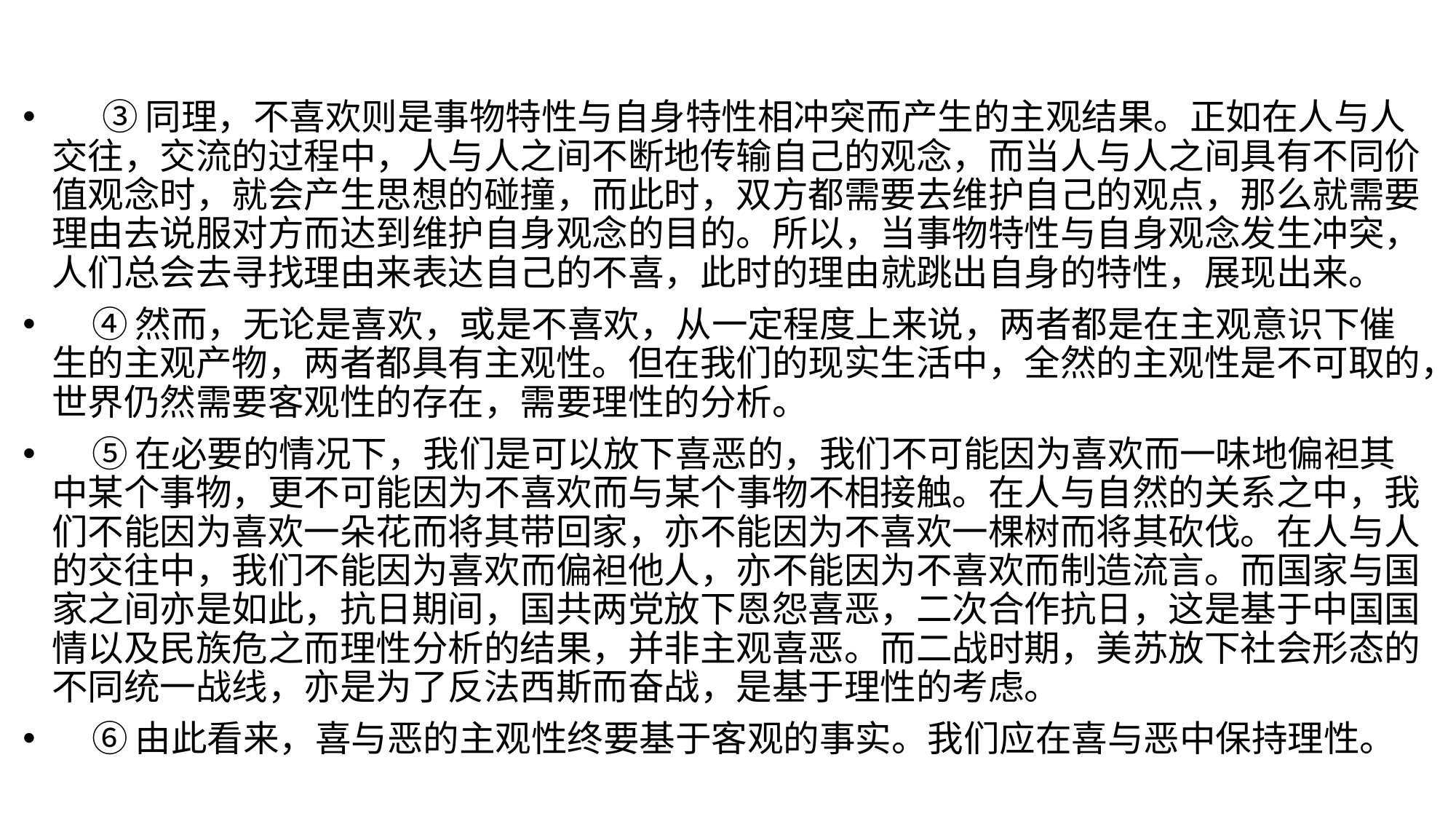

③同理，不喜欢则是事物特性与自身特性相冲突而产生的主观结果。正如在人与人交往，交流的过程中，人与人之间不断地传输自己的观念，而当人与人之间具有不同价值观念时，就会产生思想的碰撞，而此时，双方都需要去维护自己的观点，那么就需要理由去说服对方而达到维护自身观念的目的。所以，当事物特性与自身观念发生冲突，人们总会去寻找理由来表达自己的不喜，此时的理由就跳出自身的特性，展现出来。
    ④然而，无论是喜欢，或是不喜欢，从一定程度上来说，两者都是在主观意识下催生的主观产物，两者都具有主观性。但在我们的现实生活中，全然的主观性是不可取的，世界仍然需要客观性的存在，需要理性的分析。
    ⑤在必要的情况下，我们是可以放下喜恶的，我们不可能因为喜欢而一味地偏袒其中某个事物，更不可能因为不喜欢而与某个事物不相接触。在人与自然的关系之中，我们不能因为喜欢一朵花而将其带回家，亦不能因为不喜欢一棵树而将其砍伐。在人与人的交往中，我们不能因为喜欢而偏袒他人，亦不能因为不喜欢而制造流言。而国家与国家之间亦是如此，抗日期间，国共两党放下恩怨喜恶，二次合作抗日，这是基于中国国情以及民族危之而理性分析的结果，并非主观喜恶。而二战时期，美苏放下社会形态的不同统一战线，亦是为了反法西斯而奋战，是基于理性的考虑。
    ⑥由此看来，喜与恶的主观性终要基于客观的事实。我们应在喜与恶中保持理性。